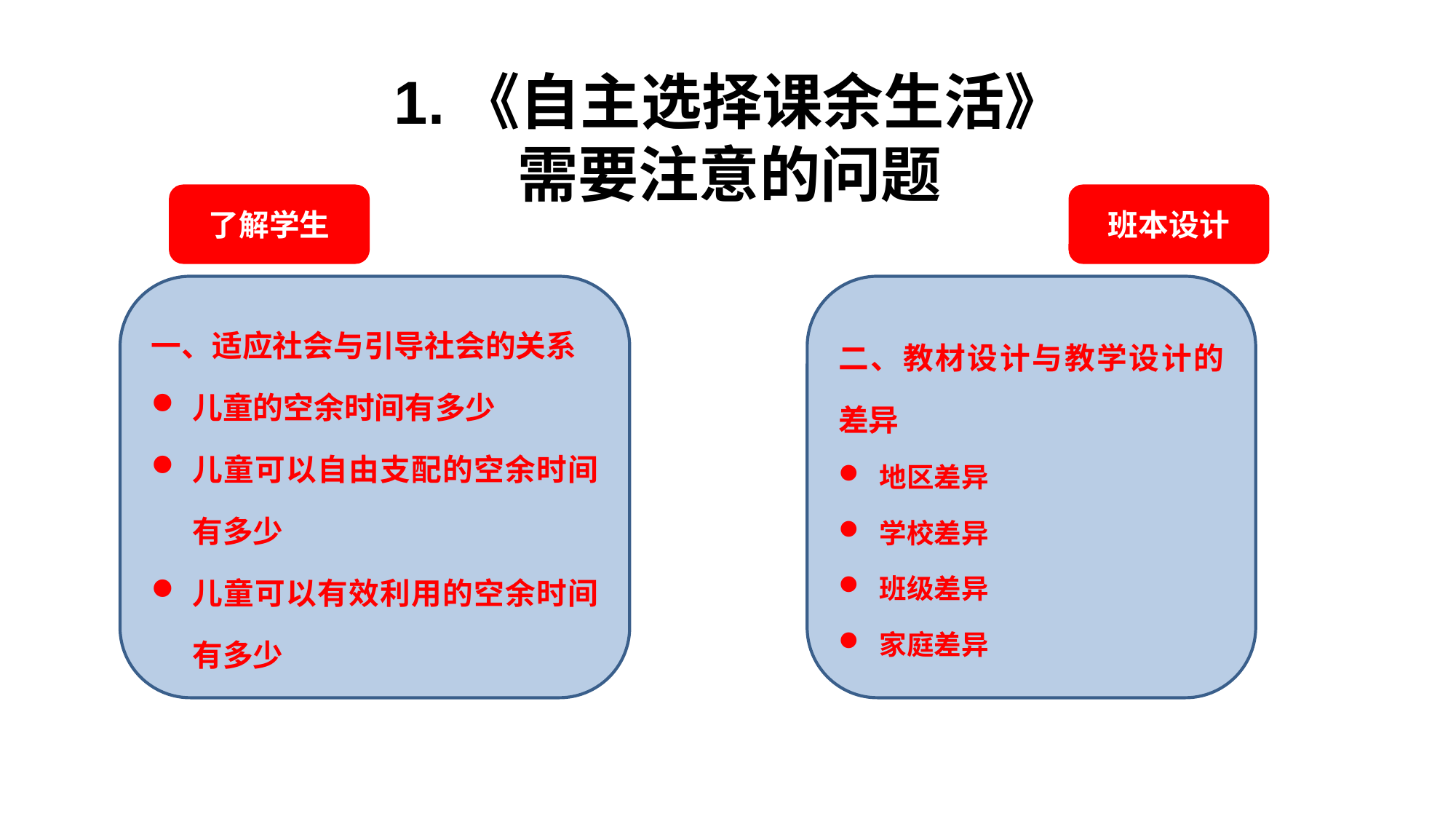

1.《自主选择课余生活》
需要注意的问题
了解学生
班本设计
一、适应社会与引导社会的关系
儿童的空余时间有多少
儿童可以自由支配的空余时间有多少
儿童可以有效利用的空余时间有多少
二、教材设计与教学设计的差异
地区差异
学校差异
班级差异
家庭差异